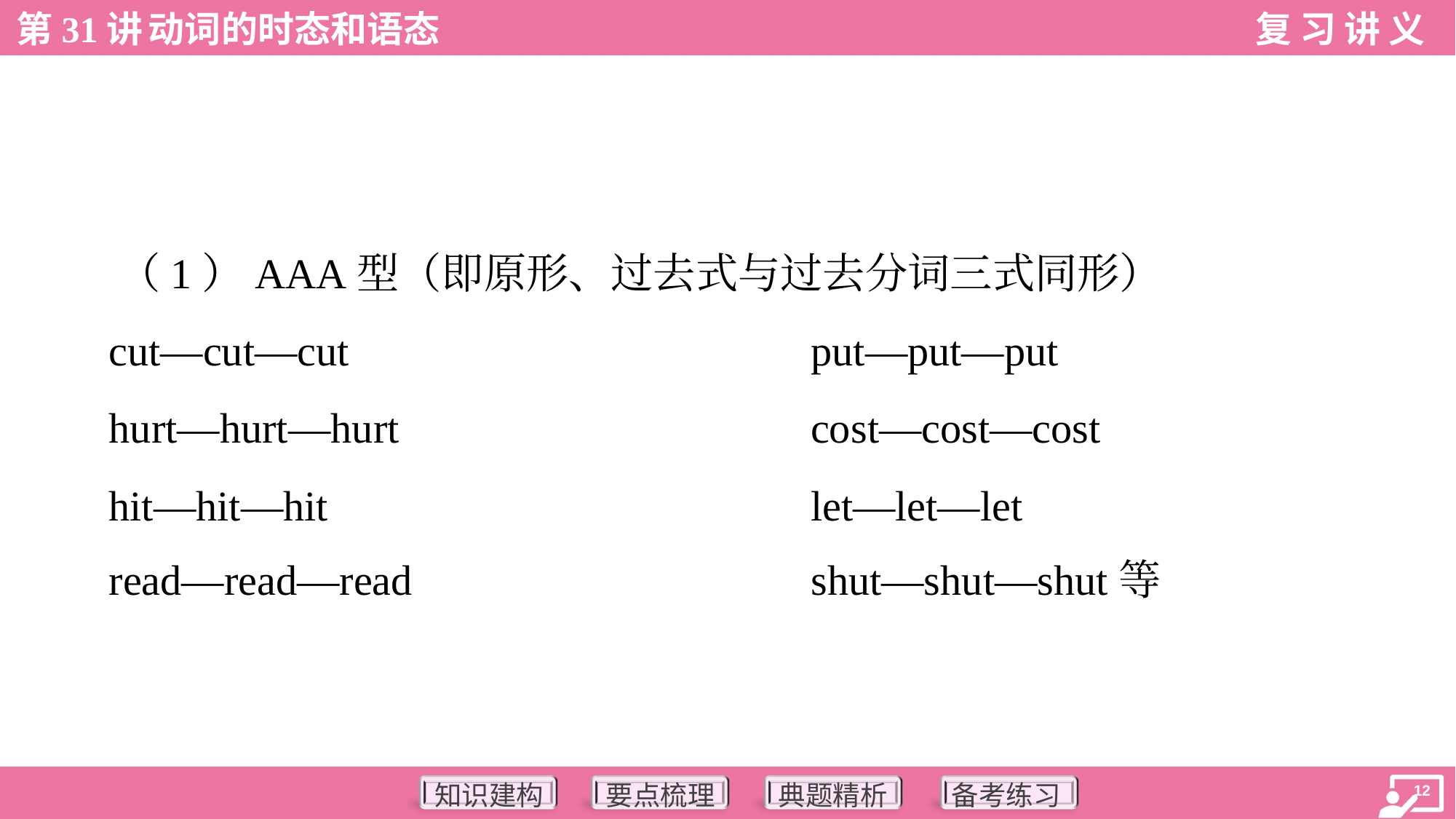

（1）AAA型（即原形、过去式与过去分词三式同形）
    cut—cut—cut	put—put—put
    hurt—hurt—hurt	cost—cost—cost
    hit—hit—hit	let—let—let
    read—read—read	shut—shut—shut等